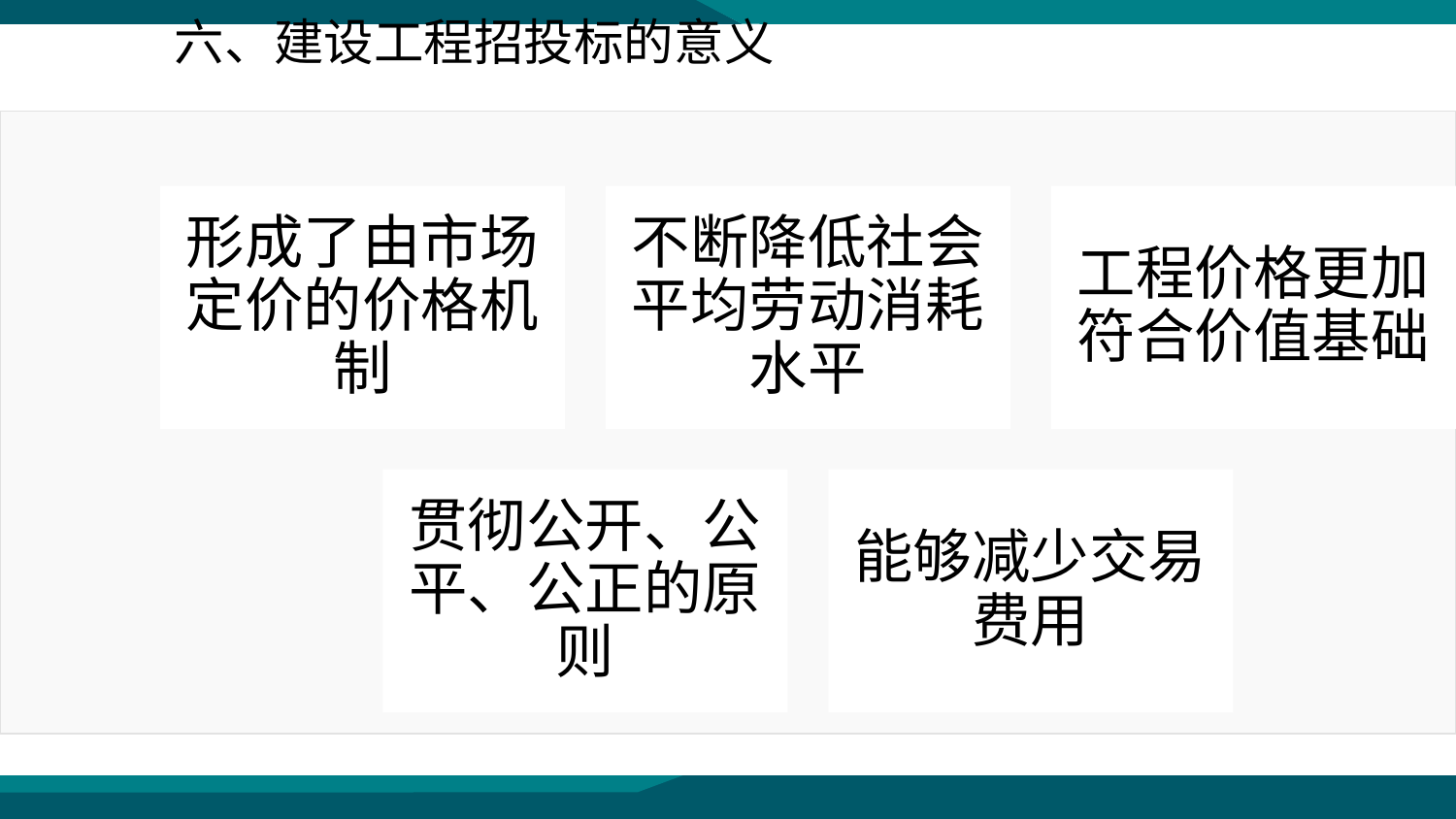

六、建设工程招投标的意义
形成了由市场定价的价格机制
不断降低社会平均劳动消耗水平
工程价格更加符合价值基础
贯彻公开、公平、公正的原则
能够减少交易费用